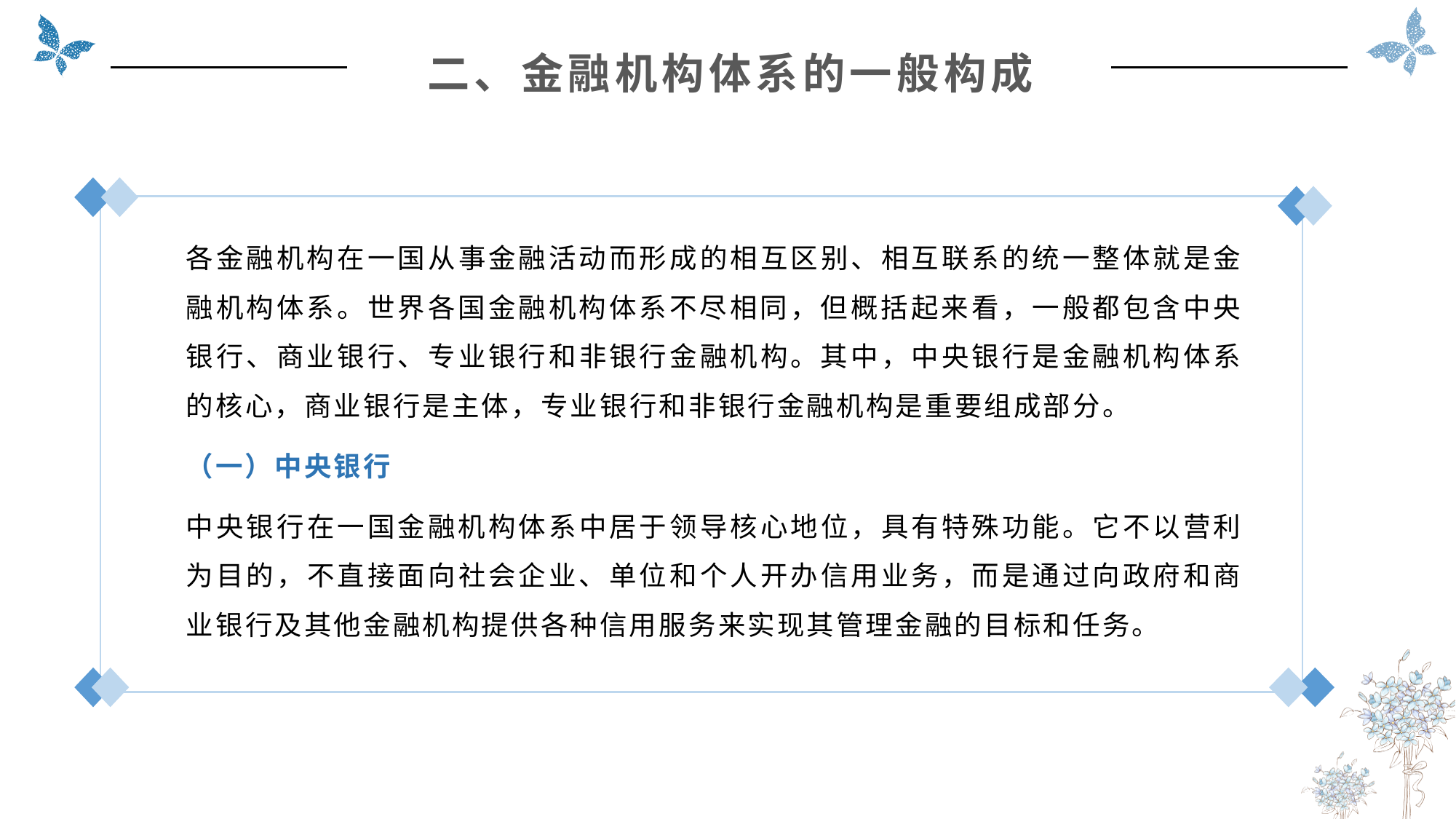

二、金融机构体系的一般构成

各金融机构在一国从事金融活动而形成的相互区别、相互联系的统一整体就是金融机构体系。世界各国金融机构体系不尽相同，但概括起来看，一般都包含中央银行、商业银行、专业银行和非银行金融机构。其中，中央银行是金融机构体系的核心，商业银行是主体，专业银行和非银行金融机构是重要组成部分。
（一）中央银行
中央银行在一国金融机构体系中居于领导核心地位，具有特殊功能。它不以营利为目的，不直接面向社会企业、单位和个人开办信用业务，而是通过向政府和商业银行及其他金融机构提供各种信用服务来实现其管理金融的目标和任务。